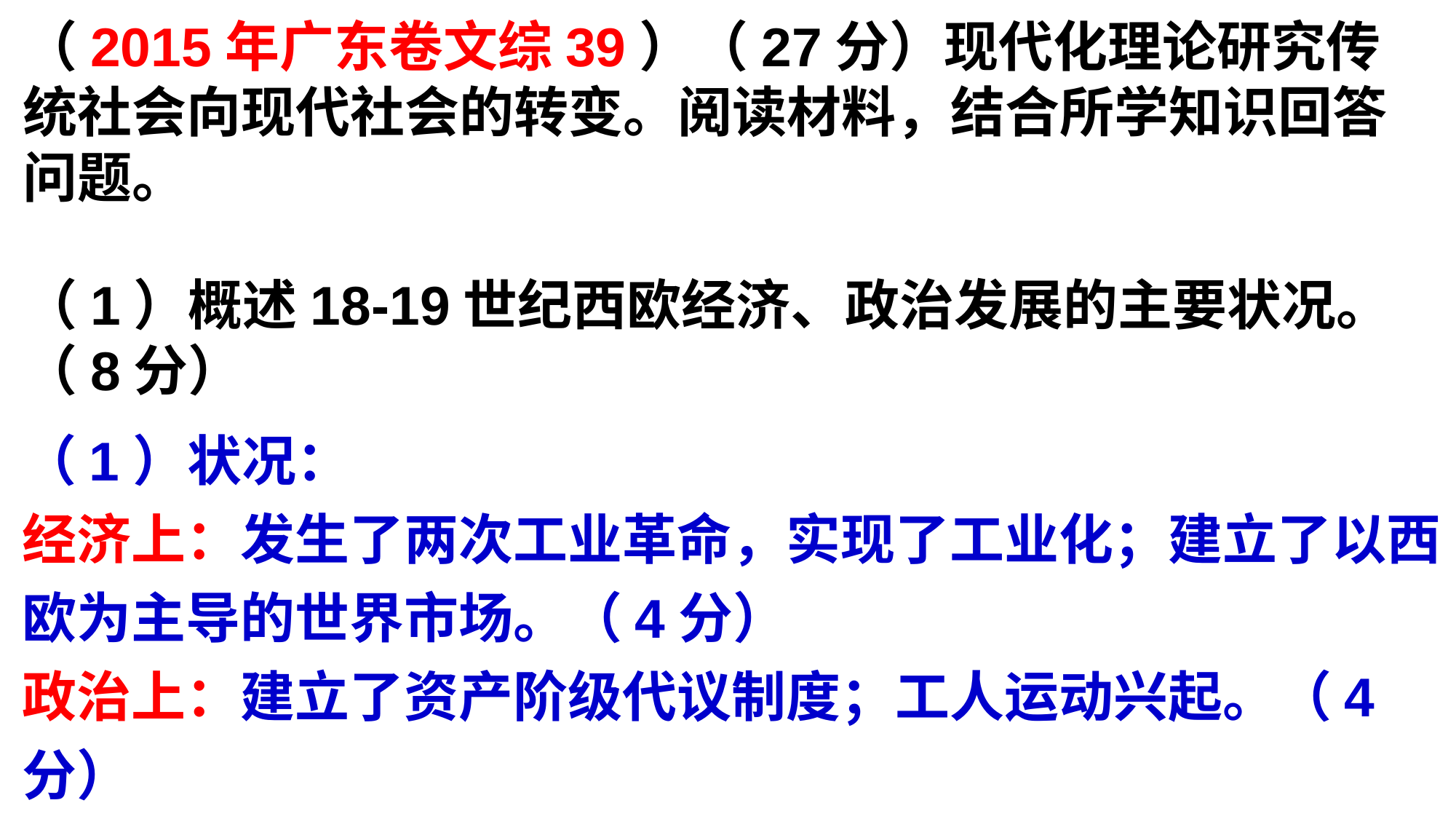

（2015年广东卷文综39）（27分）现代化理论研究传统社会向现代社会的转变。阅读材料，结合所学知识回答问题。
（1）概述18-19世纪西欧经济、政治发展的主要状况。（8分）
（1）状况：
经济上：发生了两次工业革命，实现了工业化；建立了以西欧为主导的世界市场。（4分）
政治上：建立了资产阶级代议制度；工人运动兴起。（4分）